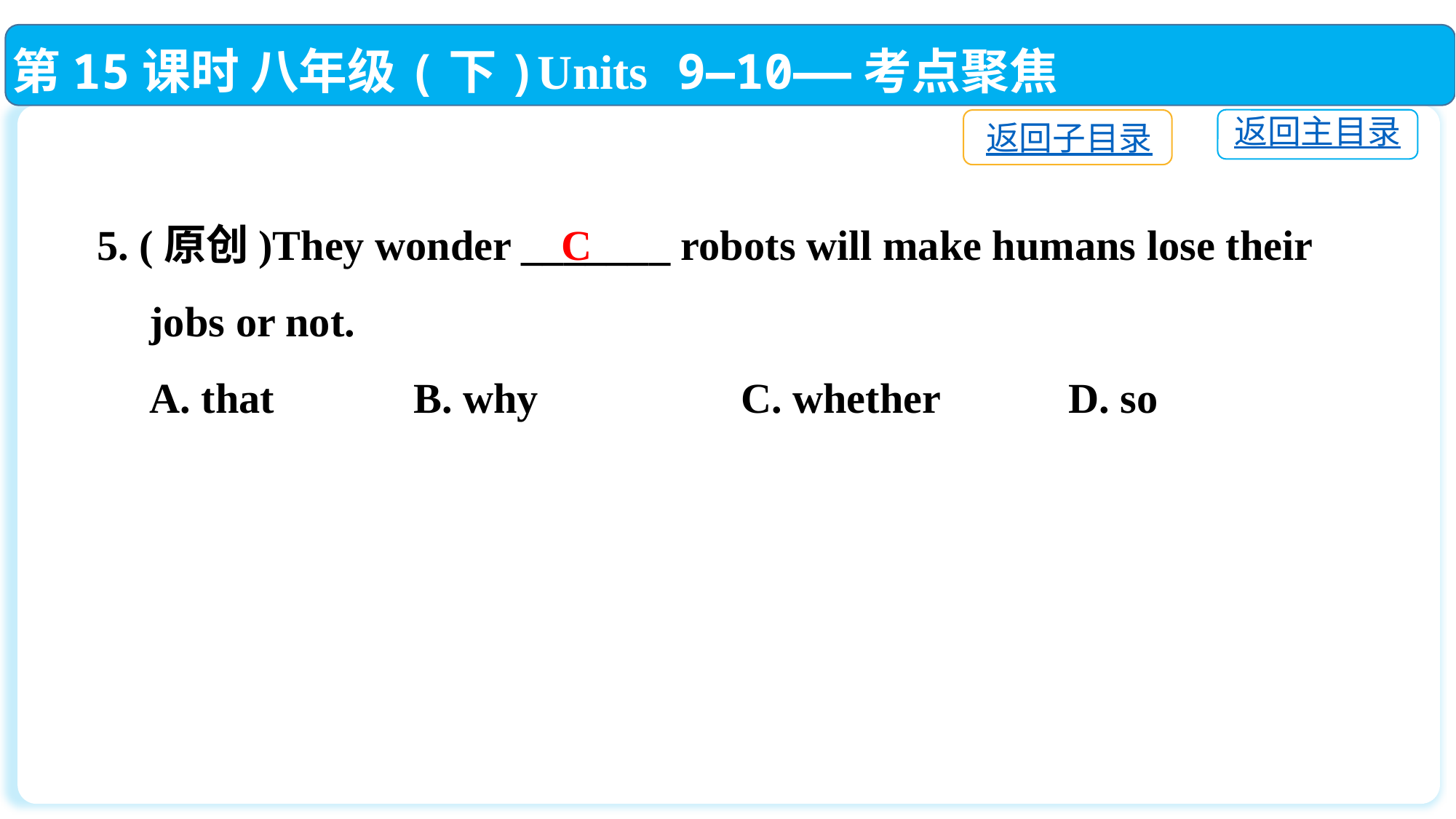

第15课时 八年级(下)Units 9—10——考点聚焦

返回主目录

返回子目录
 5. (原创)They wonder _______ robots will make humans lose their
      jobs or not.
      A. that		B. why		C. whether		D. so
C